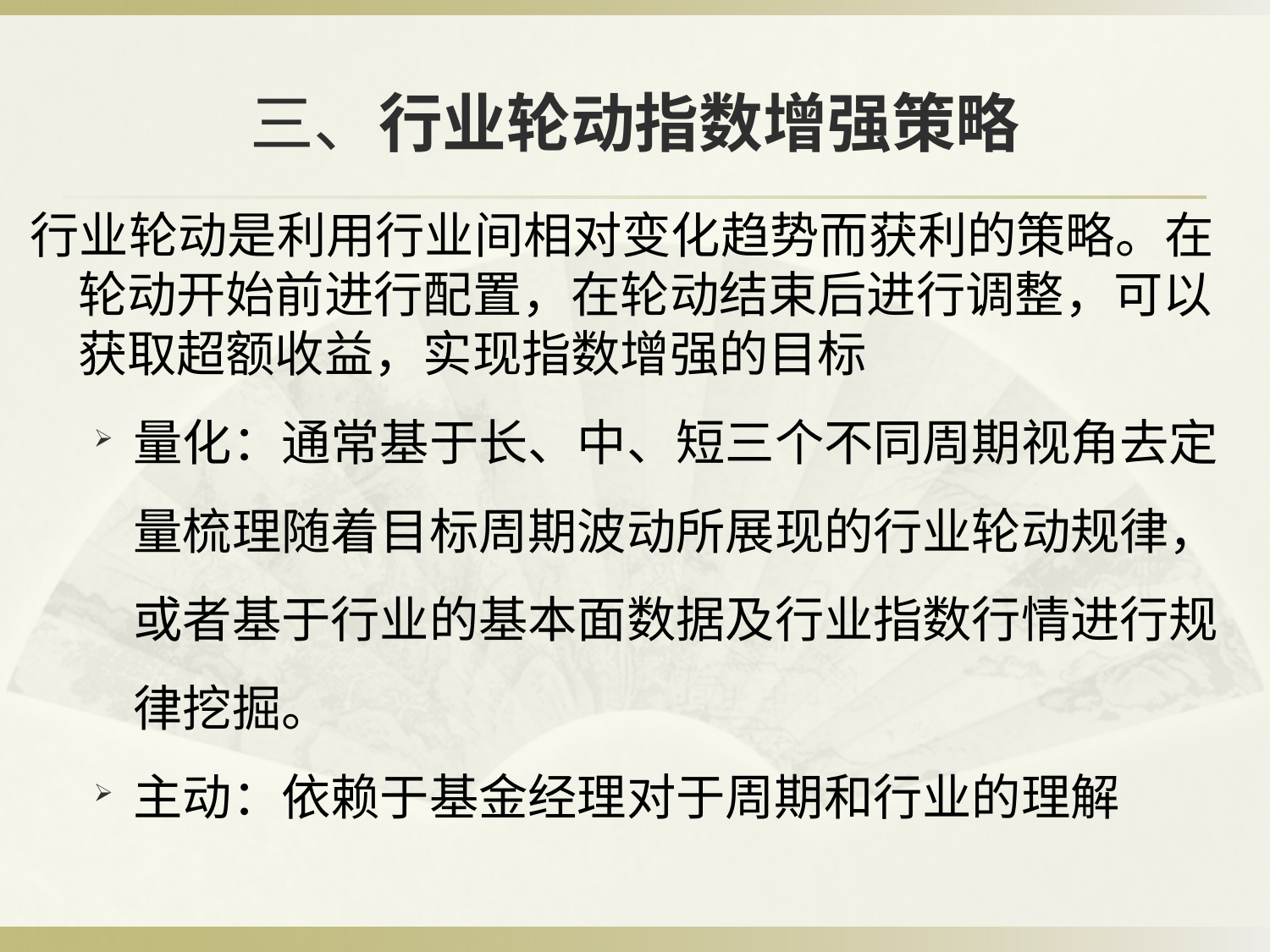

# 三、行业轮动指数增强策略
行业轮动是利用行业间相对变化趋势而获利的策略。在轮动开始前进行配置，在轮动结束后进行调整，可以获取超额收益，实现指数增强的目标
量化：通常基于长、中、短三个不同周期视角去定量梳理随着目标周期波动所展现的行业轮动规律，或者基于行业的基本面数据及行业指数行情进行规律挖掘。
主动：依赖于基金经理对于周期和行业的理解